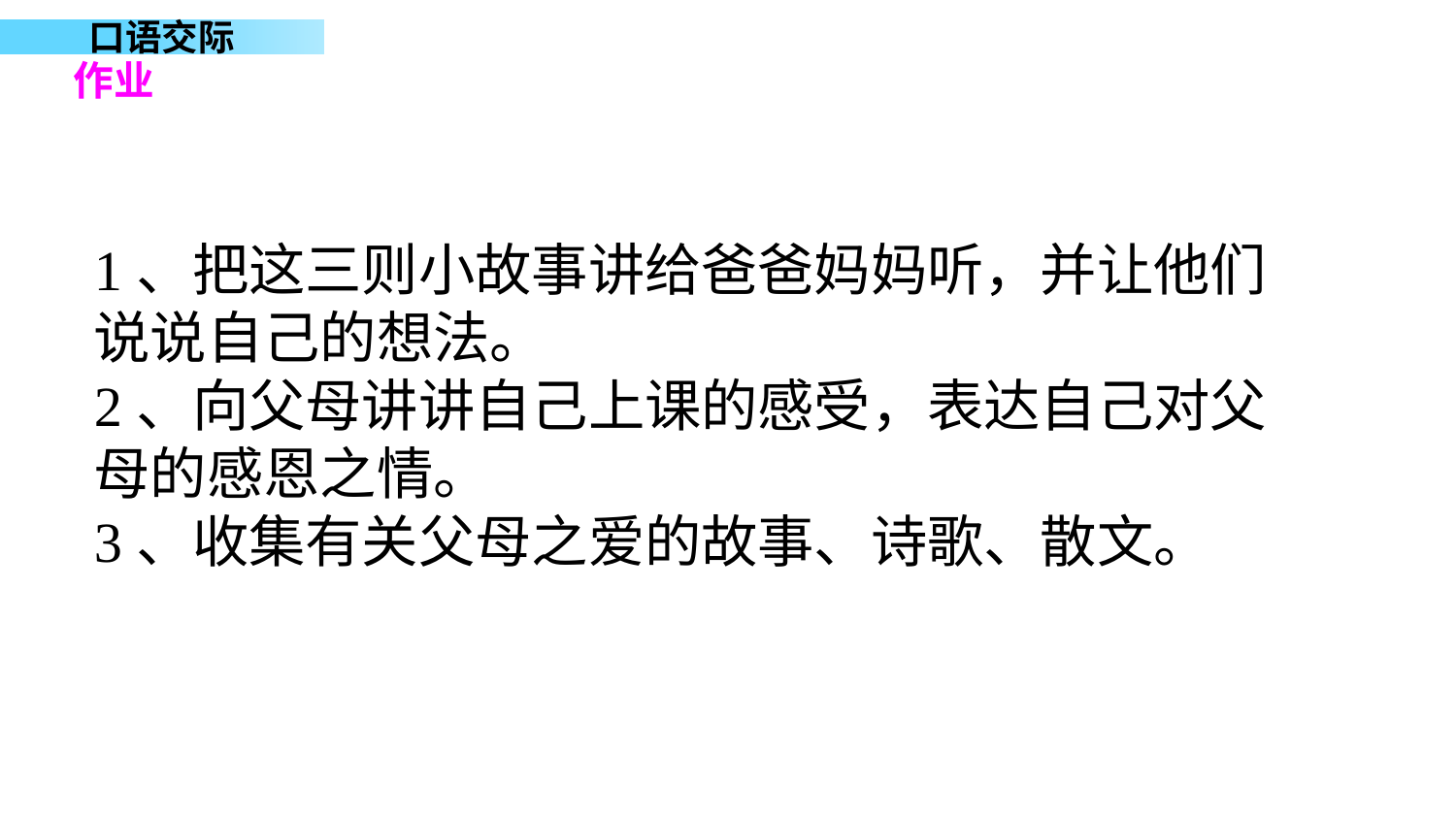

作业
1、把这三则小故事讲给爸爸妈妈听，并让他们说说自己的想法。
2、向父母讲讲自己上课的感受，表达自己对父母的感恩之情。
3、收集有关父母之爱的故事、诗歌、散文。